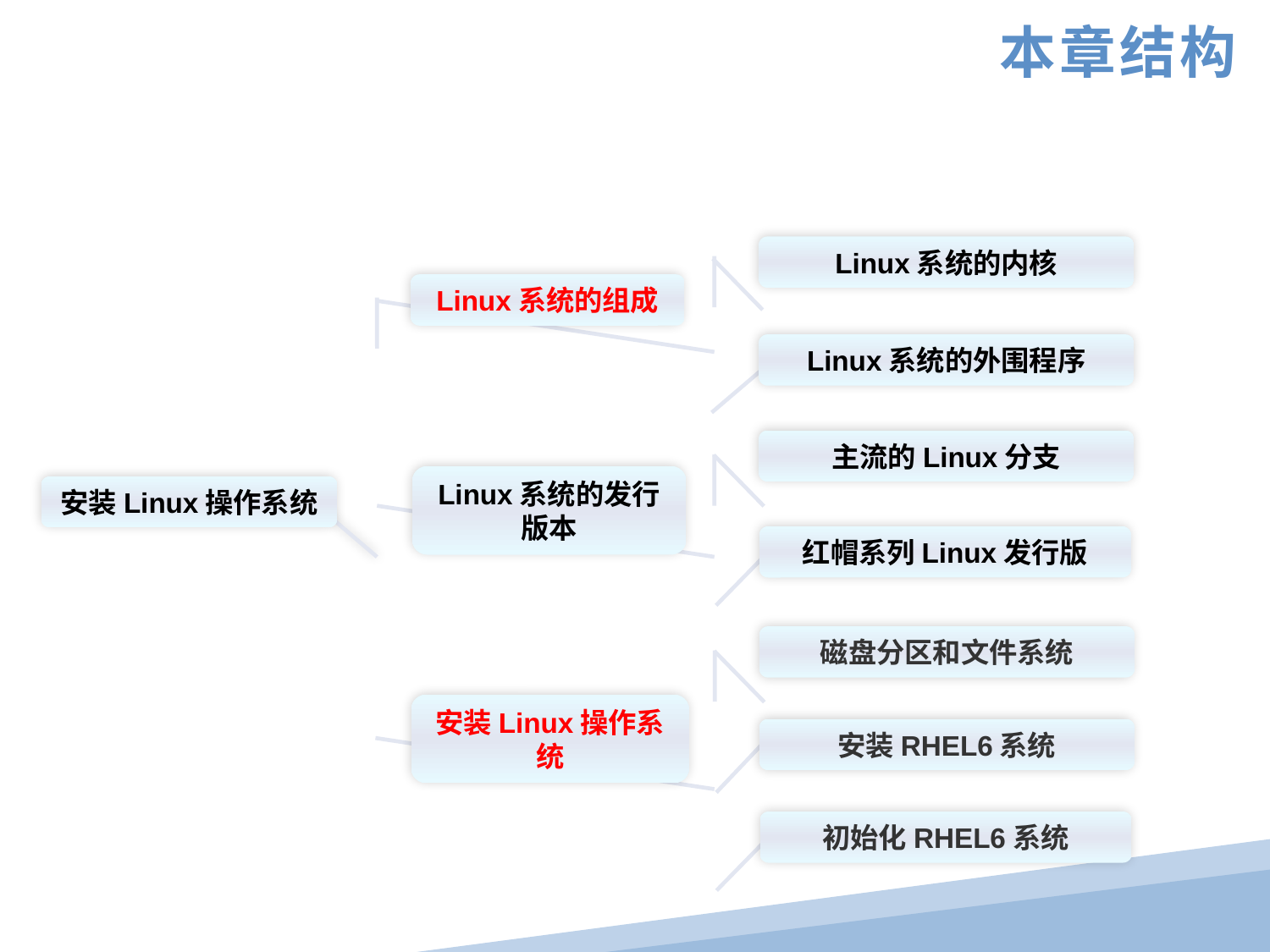

本章结构
Linux系统的内核

Linux系统的组成

Linux系统的外围程序

主流的Linux分支

Linux系统的发行版本
安装Linux操作系统

红帽系列Linux发行版

磁盘分区和文件系统

安装Linux操作系统
安装RHEL6系统

初始化RHEL6系统